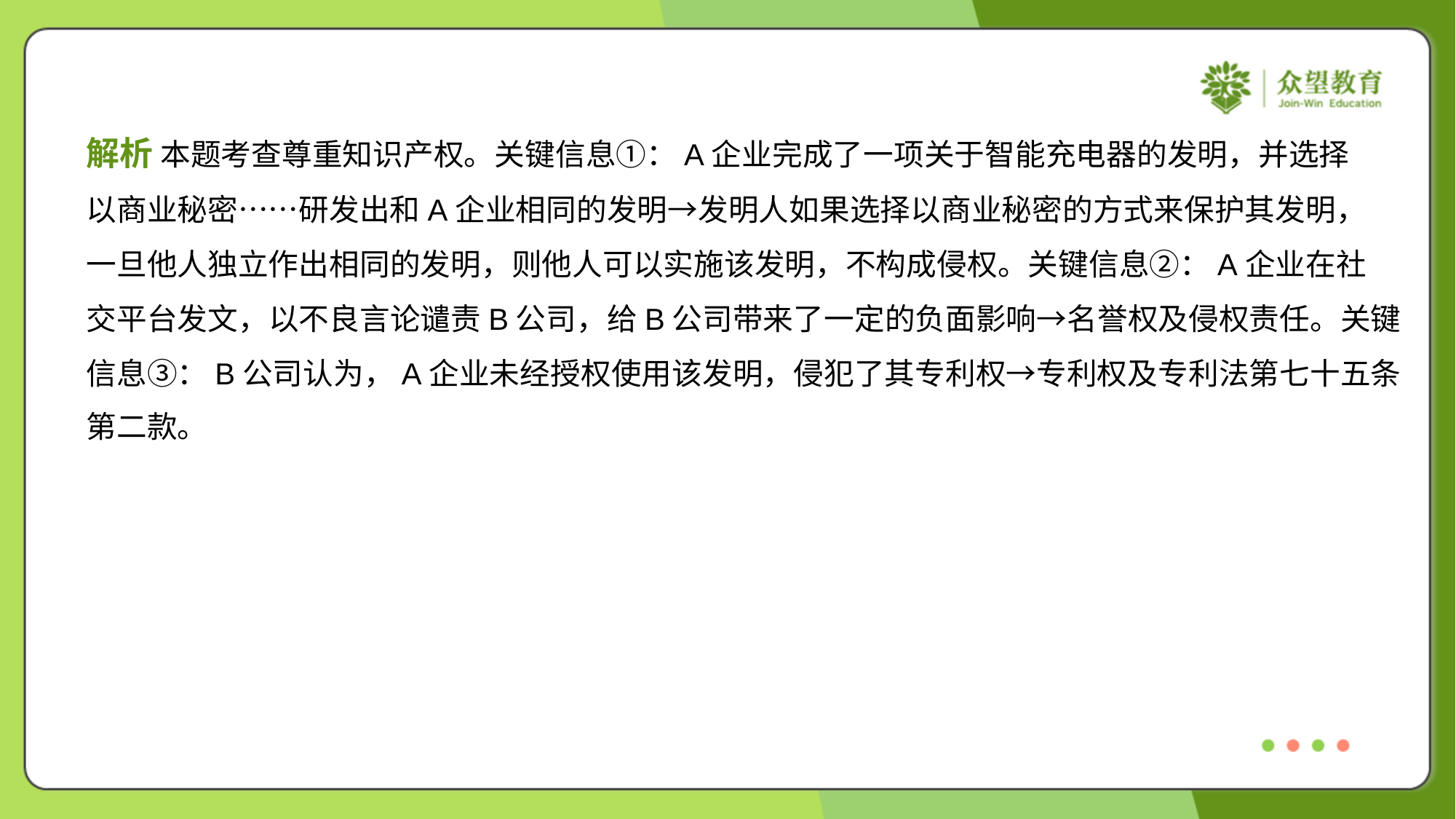

解析 本题考查尊重知识产权。关键信息①：A企业完成了一项关于智能充电器的发明，并选择
以商业秘密……研发出和A企业相同的发明→发明人如果选择以商业秘密的方式来保护其发明，
一旦他人独立作出相同的发明，则他人可以实施该发明，不构成侵权。关键信息②：A企业在社
交平台发文，以不良言论谴责B公司，给B公司带来了一定的负面影响→名誉权及侵权责任。关键
信息③：B公司认为，A企业未经授权使用该发明，侵犯了其专利权→专利权及专利法第七十五条
第二款。